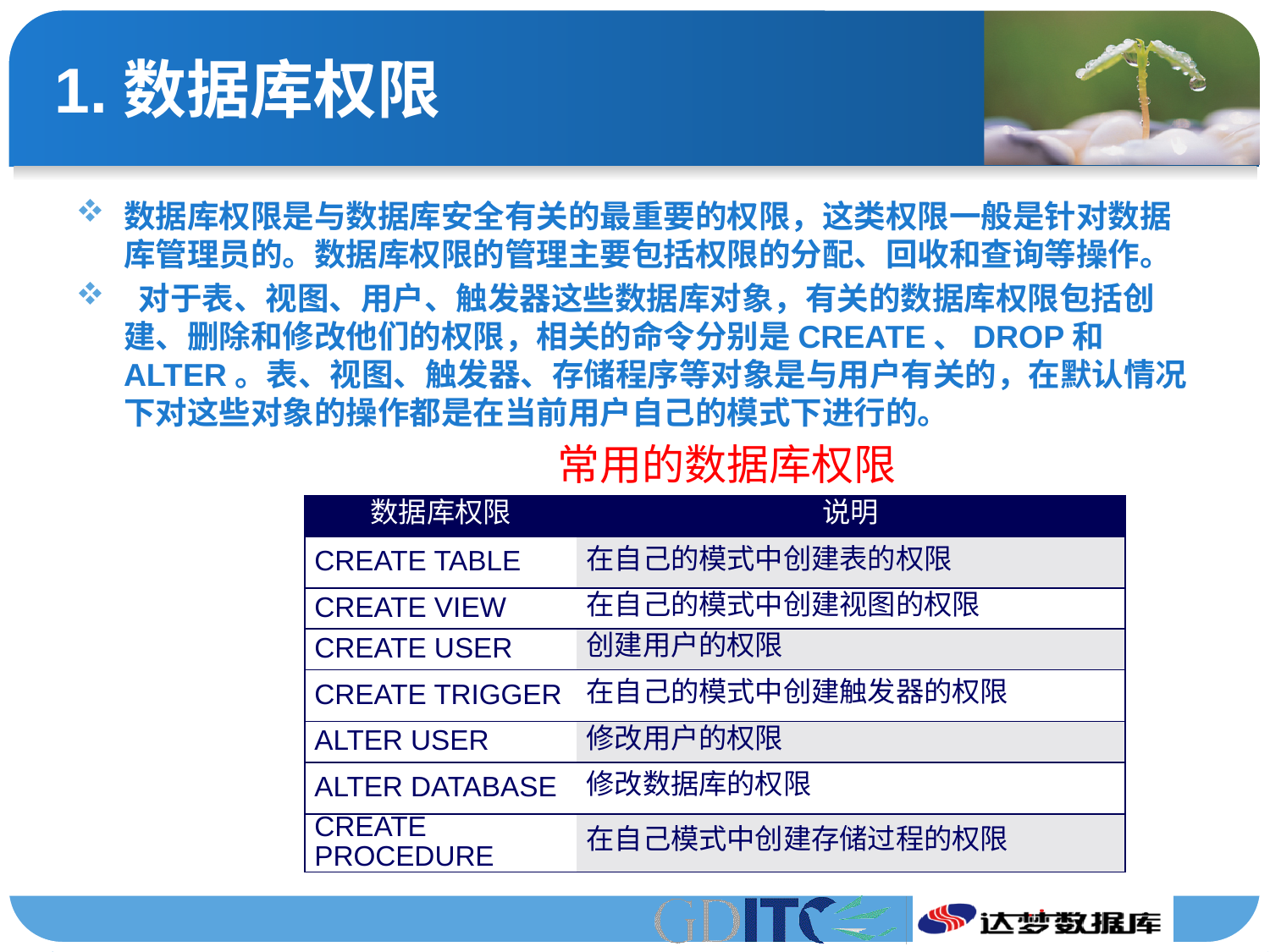

# 1.数据库权限
数据库权限是与数据库安全有关的最重要的权限，这类权限一般是针对数据库管理员的。数据库权限的管理主要包括权限的分配、回收和查询等操作。
 对于表、视图、用户、触发器这些数据库对象，有关的数据库权限包括创建、删除和修改他们的权限，相关的命令分别是CREATE、DROP和ALTER。表、视图、触发器、存储程序等对象是与用户有关的，在默认情况下对这些对象的操作都是在当前用户自己的模式下进行的。

常用的数据库权限
| 数据库权限 | 说明 |
| --- | --- |
| CREATE TABLE | 在自己的模式中创建表的权限 |
| CREATE VIEW | 在自己的模式中创建视图的权限 |
| CREATE USER | 创建用户的权限 |
| CREATE TRIGGER | 在自己的模式中创建触发器的权限 |
| ALTER USER | 修改用户的权限 |
| ALTER DATABASE | 修改数据库的权限 |
| CREATE PROCEDURE | 在自己模式中创建存储过程的权限 |